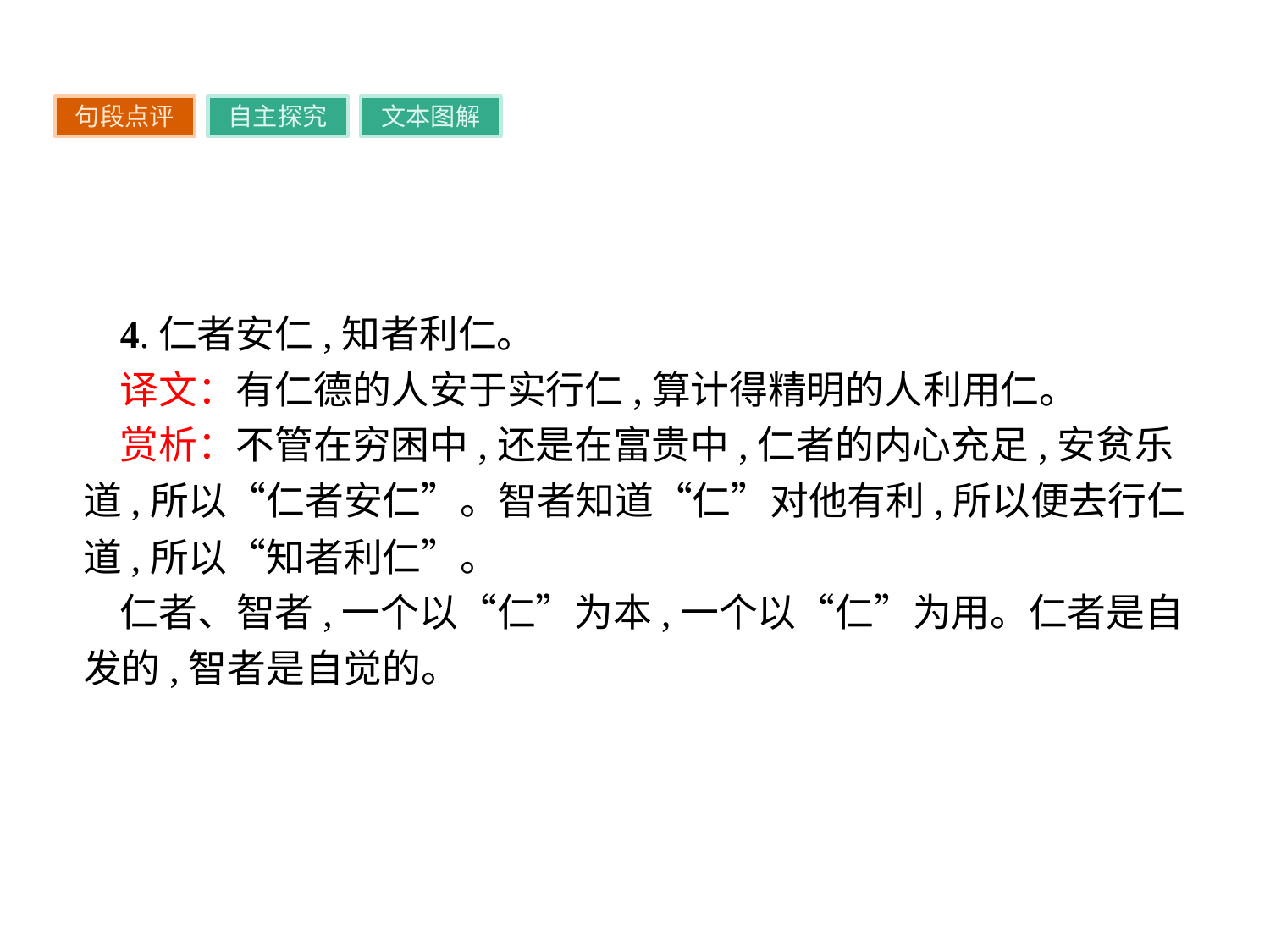

句段点评
自主探究
文本图解
4.仁者安仁,知者利仁。
译文：有仁德的人安于实行仁,算计得精明的人利用仁。
赏析：不管在穷困中,还是在富贵中,仁者的内心充足,安贫乐道,所以“仁者安仁”。智者知道“仁”对他有利,所以便去行仁道,所以“知者利仁”。
仁者、智者,一个以“仁”为本,一个以“仁”为用。仁者是自发的,智者是自觉的。